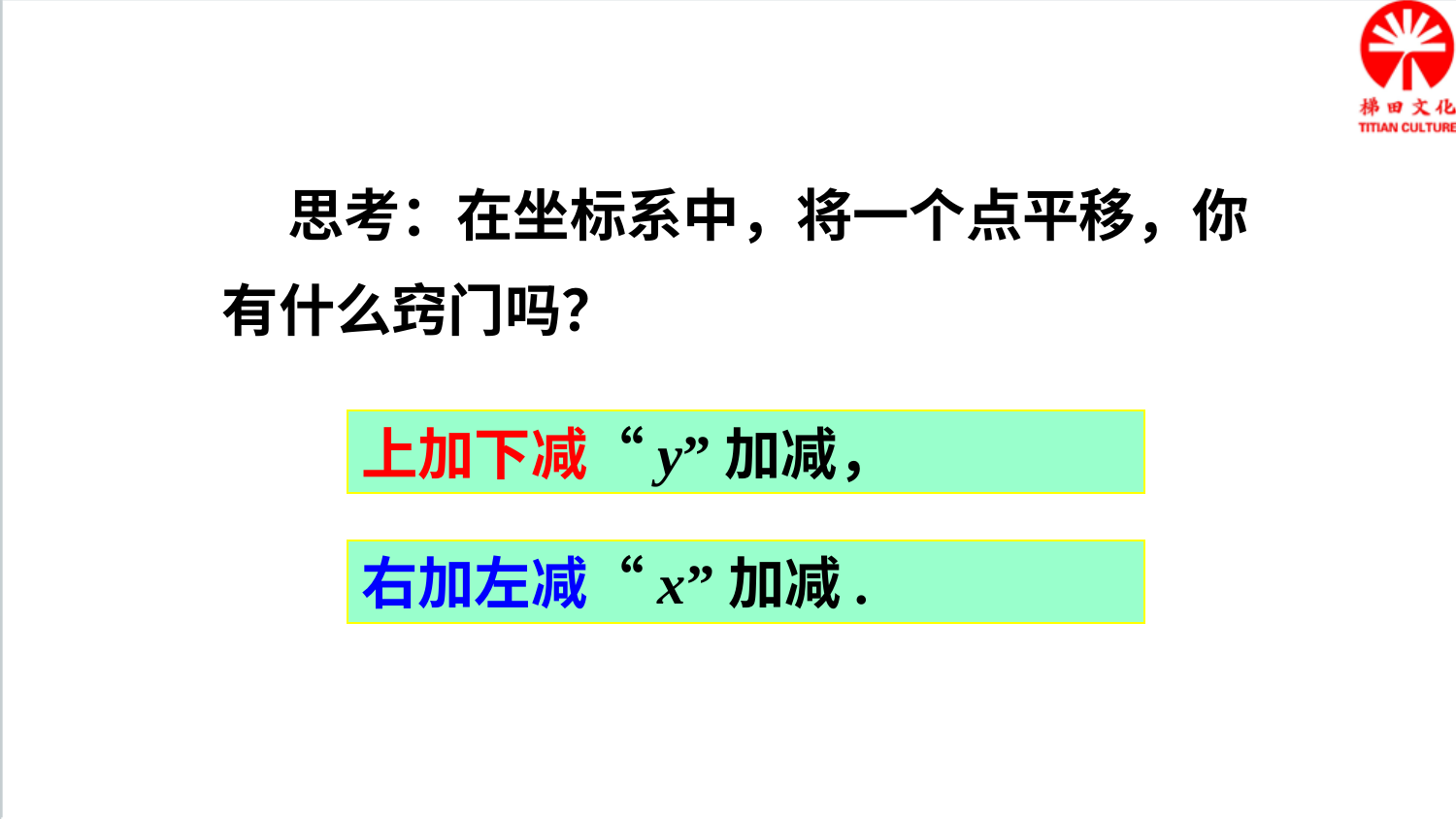

思考：在坐标系中，将一个点平移，你有什么窍门吗？
上加下减“y”加减，
右加左减“x”加减.